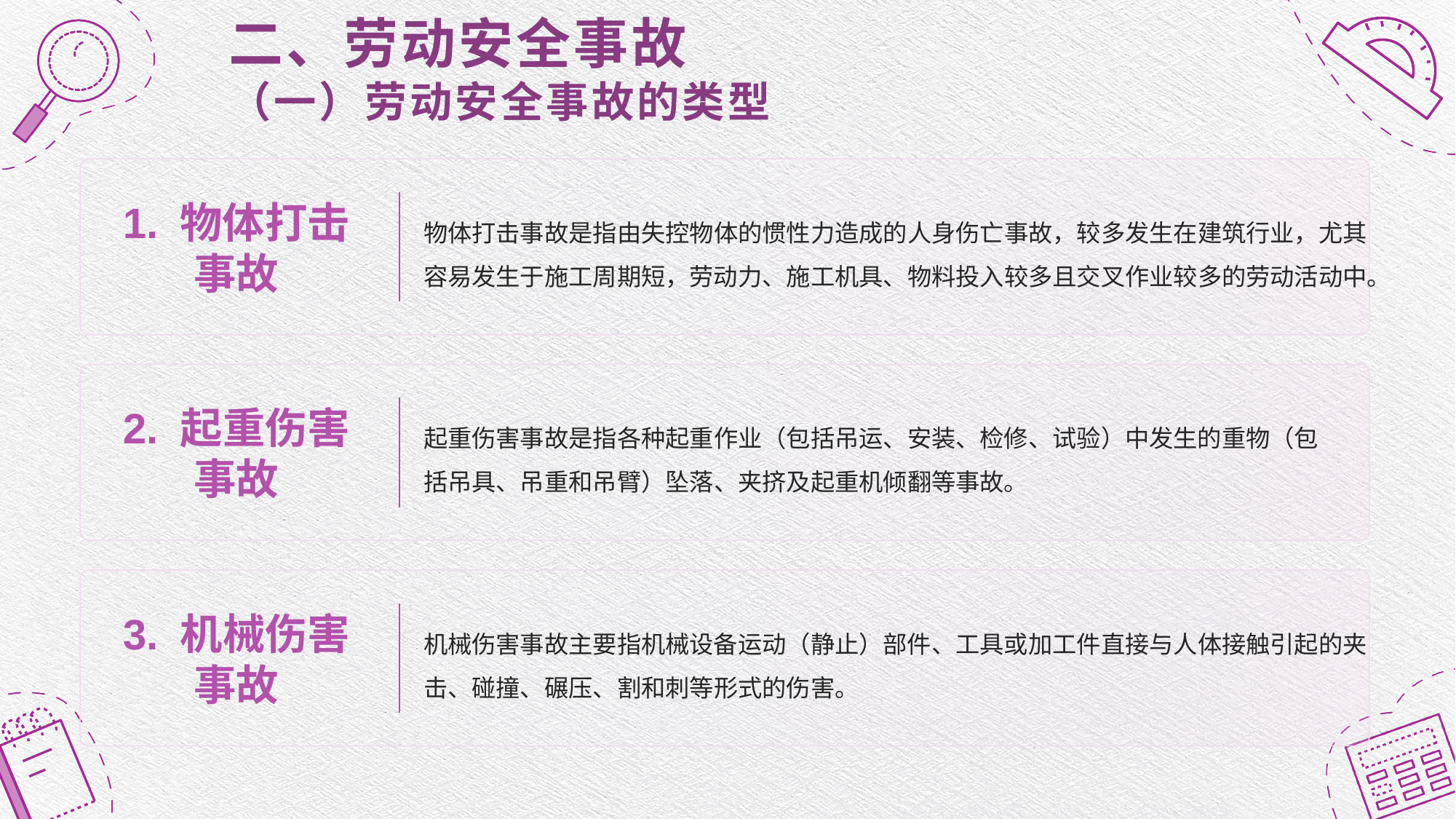

# 二、劳动安全事故 （一）劳动安全事故的类型

1. 物体打击事故
物体打击事故是指由失控物体的惯性力造成的人身伤亡事故，较多发生在建筑行业，尤其容易发生于施工周期短，劳动力、施工机具、物料投入较多且交叉作业较多的劳动活动中。

2. 起重伤害事故
起重伤害事故是指各种起重作业（包括吊运、安装、检修、试验）中发生的重物（包
括吊具、吊重和吊臂）坠落、夹挤及起重机倾翻等事故。
3. 机械伤害事故

机械伤害事故主要指机械设备运动（静止）部件、工具或加工件直接与人体接触引起的夹击、碰撞、碾压、割和刺等形式的伤害。